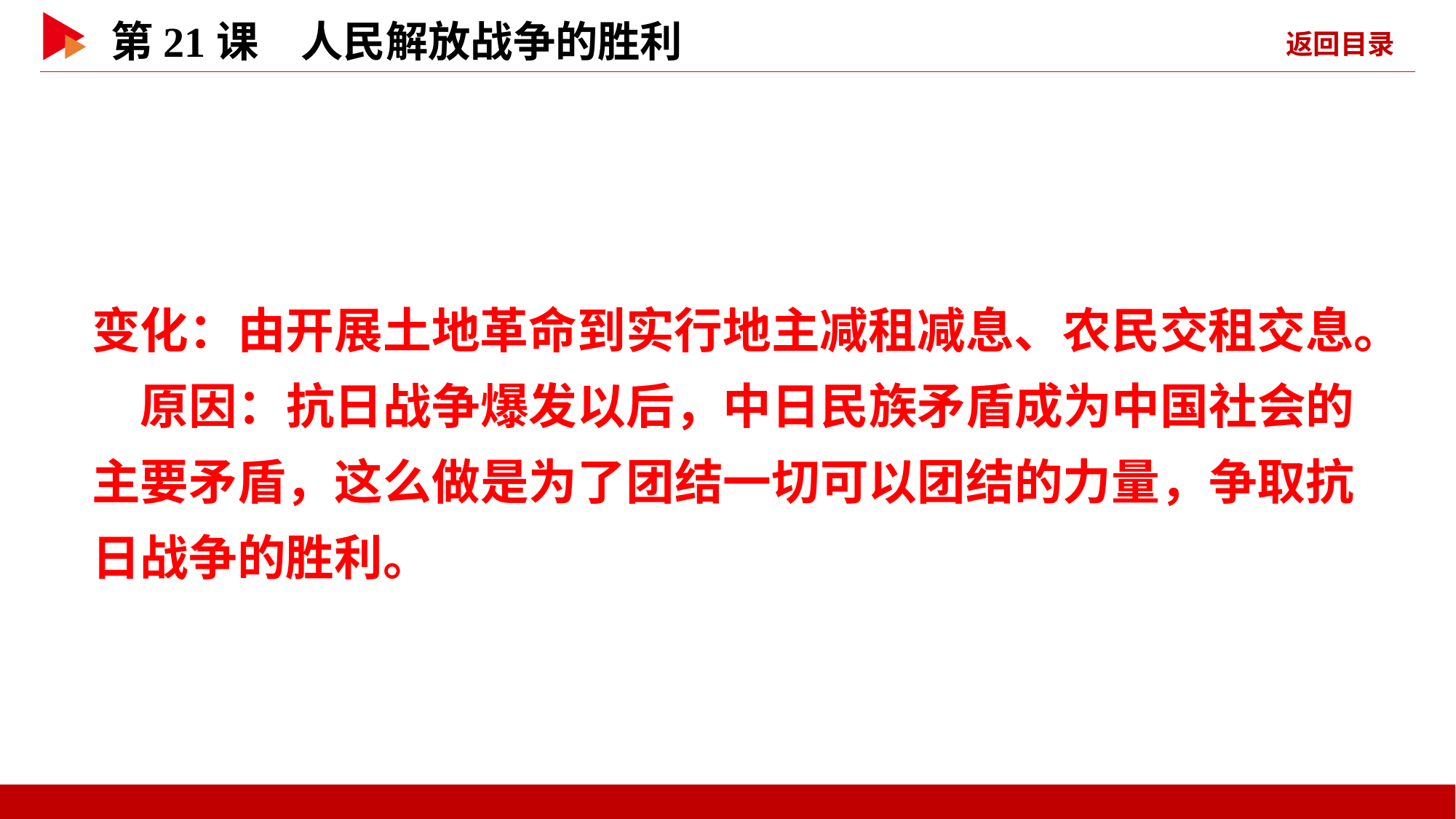

变化：由开展土地革命到实行地主减租减息、农民交租交息。　原因：抗日战争爆发以后，中日民族矛盾成为中国社会的主要矛盾，这么做是为了团结一切可以团结的力量，争取抗日战争的胜利。